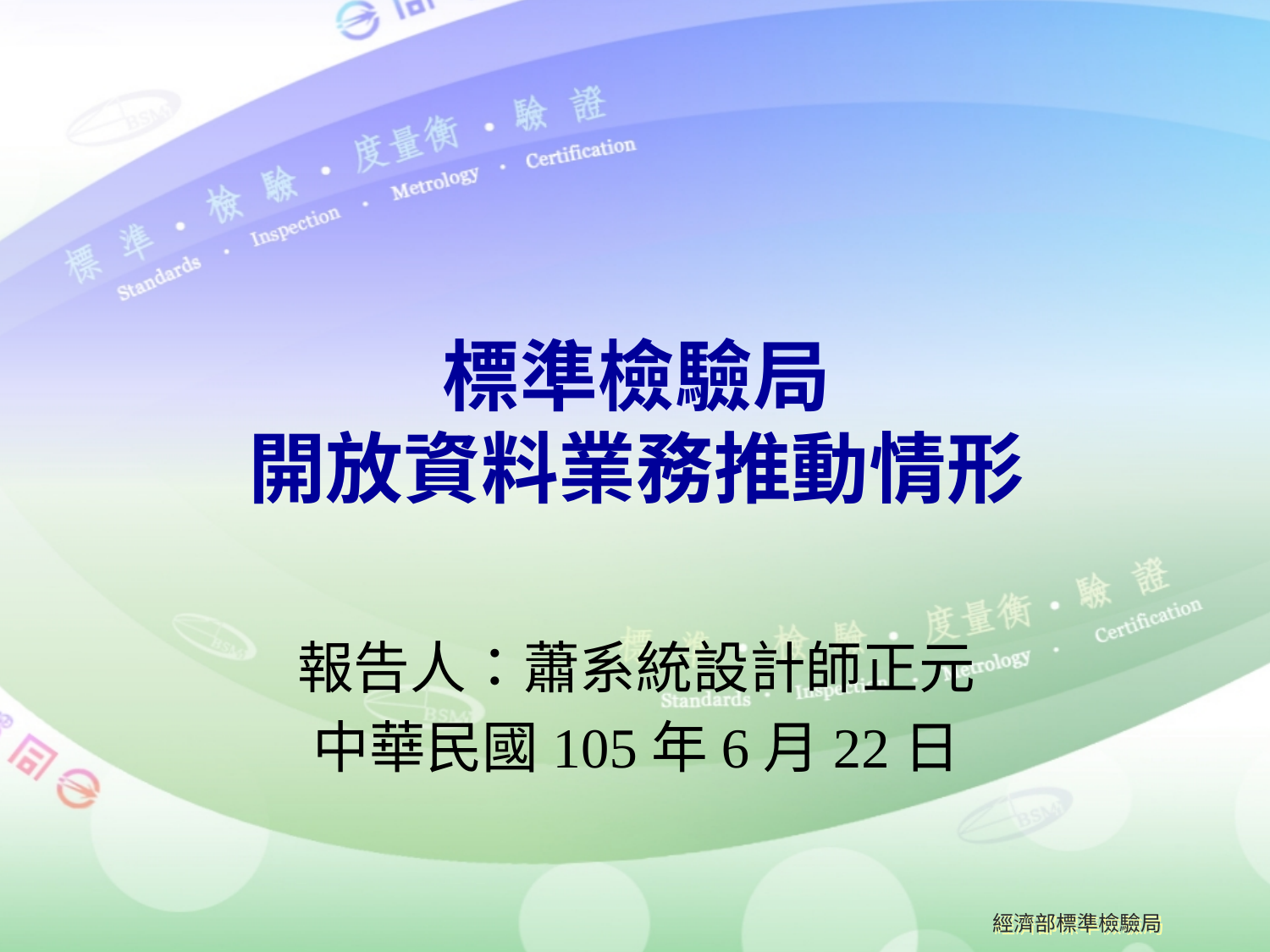

# 標準檢驗局 開放資料業務推動情形
報告人：蕭系統設計師正元
中華民國105年6月22日